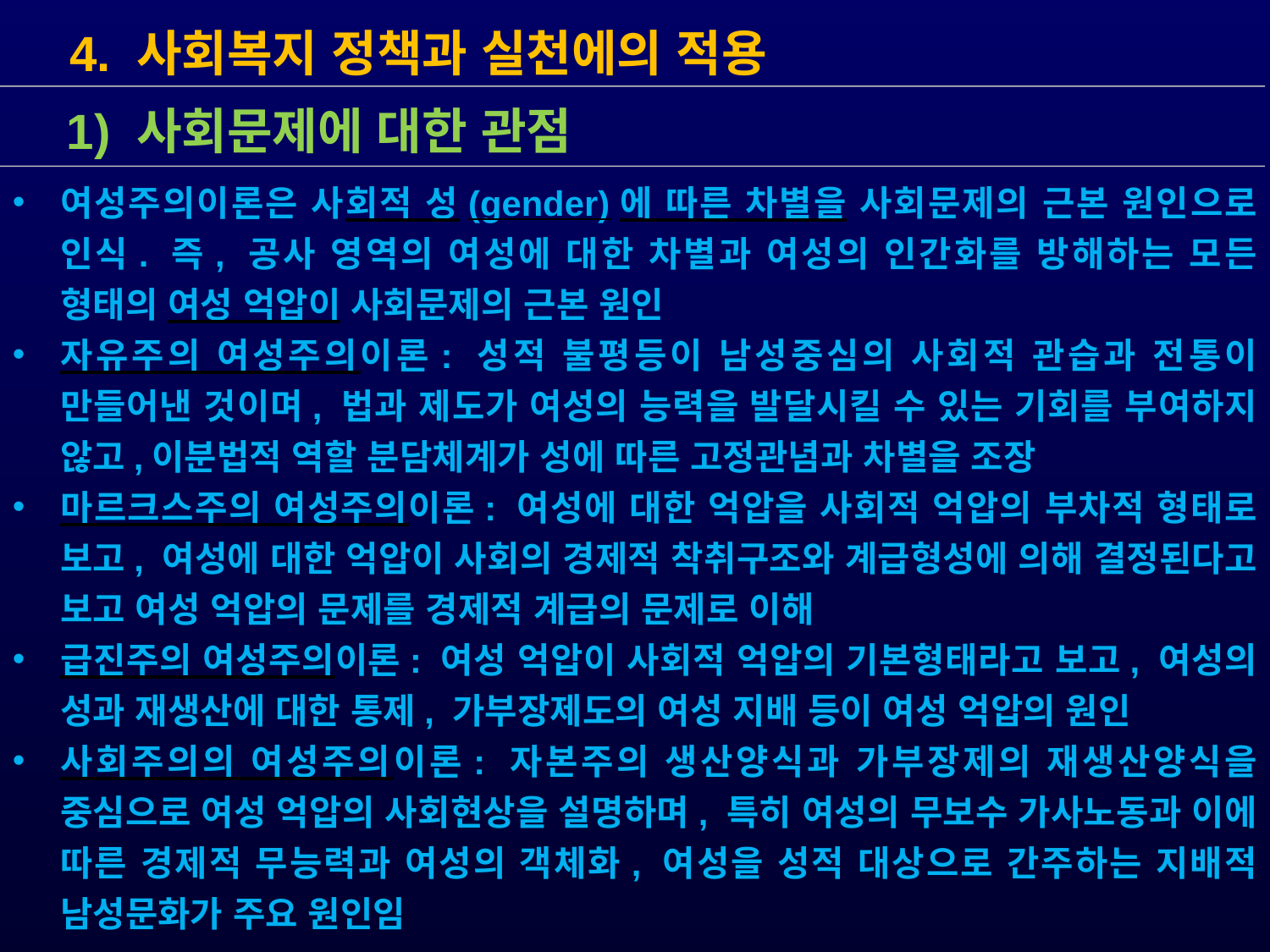

4. 사회복지 정책과 실천에의 적용

여성주의이론은 사회적 성(gender)에 따른 차별을 사회문제의 근본 원인으로 인식. 즉, 공사 영역의 여성에 대한 차별과 여성의 인간화를 방해하는 모든 형태의 여성 억압이 사회문제의 근본 원인
자유주의 여성주의이론: 성적 불평등이 남성중심의 사회적 관습과 전통이 만들어낸 것이며, 법과 제도가 여성의 능력을 발달시킬 수 있는 기회를 부여하지 않고,이분법적 역할 분담체계가 성에 따른 고정관념과 차별을 조장
마르크스주의 여성주의이론: 여성에 대한 억압을 사회적 억압의 부차적 형태로 보고, 여성에 대한 억압이 사회의 경제적 착취구조와 계급형성에 의해 결정된다고 보고 여성 억압의 문제를 경제적 계급의 문제로 이해
급진주의 여성주의이론: 여성 억압이 사회적 억압의 기본형태라고 보고, 여성의 성과 재생산에 대한 통제, 가부장제도의 여성 지배 등이 여성 억압의 원인
사회주의의 여성주의이론: 자본주의 생산양식과 가부장제의 재생산양식을 중심으로 여성 억압의 사회현상을 설명하며, 특히 여성의 무보수 가사노동과 이에 따른 경제적 무능력과 여성의 객체화, 여성을 성적 대상으로 간주하는 지배적 남성문화가 주요 원인임
  1) 사회문제에 대한 관점